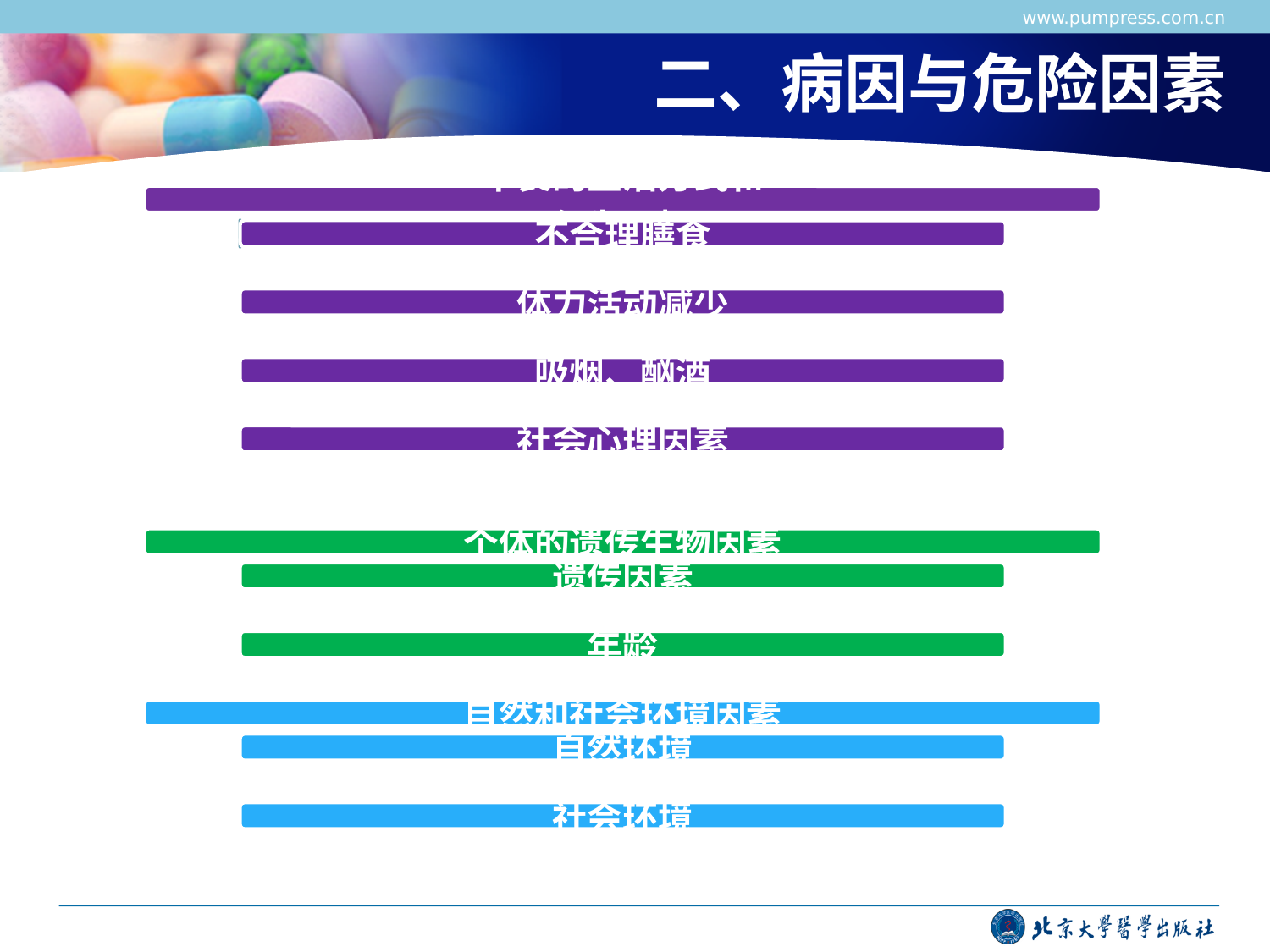

www.pumpress.com.cn
# 二、病因与危险因素
不良的生活方式和
行为习惯
不合理膳食
体力活动减少
吸烟、酗酒
社会心理因素
个体的遗传生物因素
遗传因素
年龄
自然和社会环境因素
自然环境
社会环境